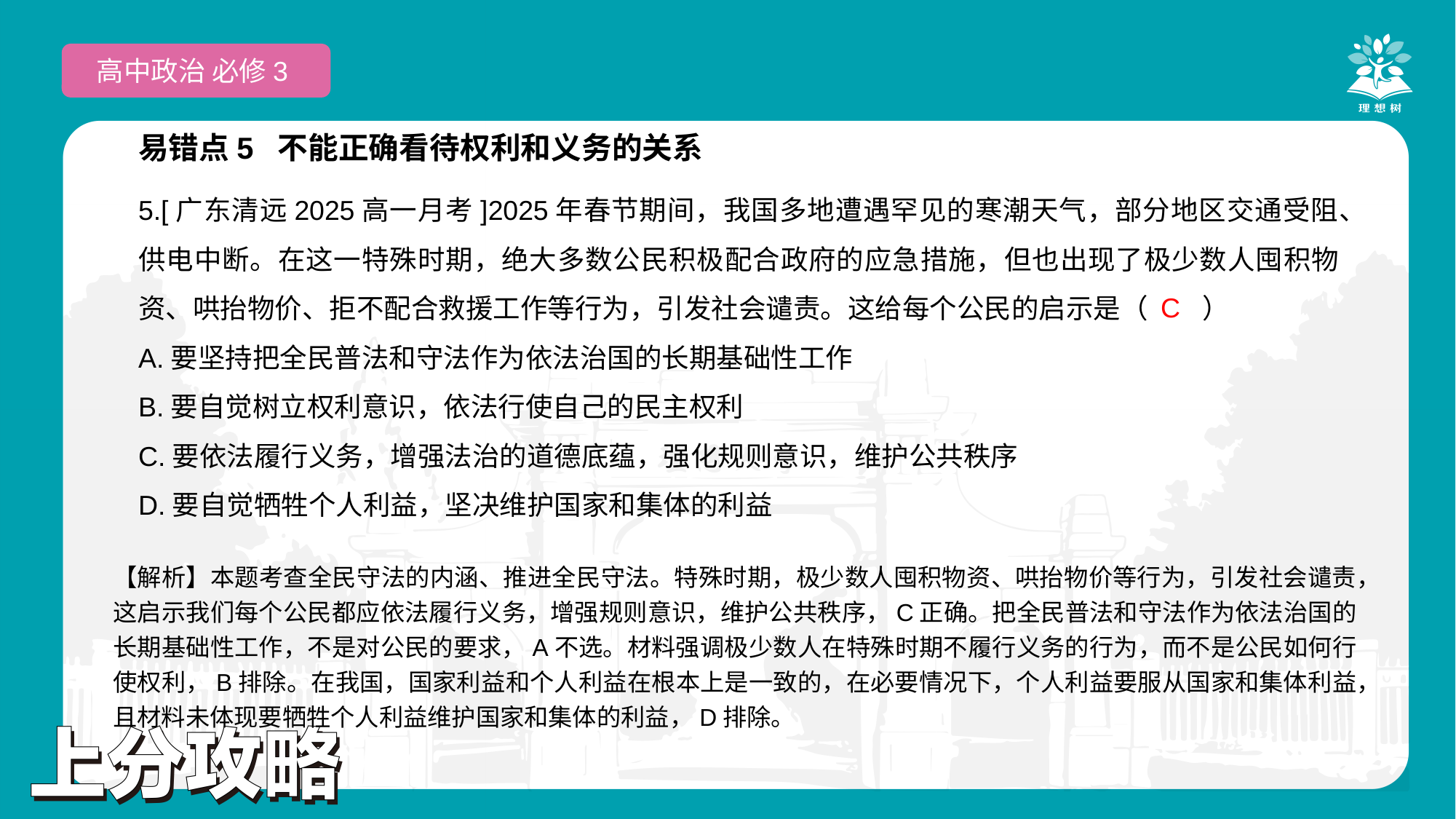

高中政治 必修3
易错点5  不能正确看待权利和义务的关系
5.[广东清远2025高一月考]2025年春节期间，我国多地遭遇罕见的寒潮天气，部分地区交通受阻、供电中断。在这一特殊时期，绝大多数公民积极配合政府的应急措施，但也出现了极少数人囤积物资、哄抬物价、拒不配合救援工作等行为，引发社会谴责。这给每个公民的启示是（　　）
A.要坚持把全民普法和守法作为依法治国的长期基础性工作
B.要自觉树立权利意识，依法行使自己的民主权利
C.要依法履行义务，增强法治的道德底蕴，强化规则意识，维护公共秩序
D.要自觉牺牲个人利益，坚决维护国家和集体的利益
 C
【解析】本题考查全民守法的内涵、推进全民守法。特殊时期，极少数人囤积物资、哄抬物价等行为，引发社会谴责，这启示我们每个公民都应依法履行义务，增强规则意识，维护公共秩序，C正确。把全民普法和守法作为依法治国的长期基础性工作，不是对公民的要求，A不选。材料强调极少数人在特殊时期不履行义务的行为，而不是公民如何行使权利，B排除。在我国，国家利益和个人利益在根本上是一致的，在必要情况下，个人利益要服从国家和集体利益，且材料未体现要牺牲个人利益维护国家和集体的利益，D排除。